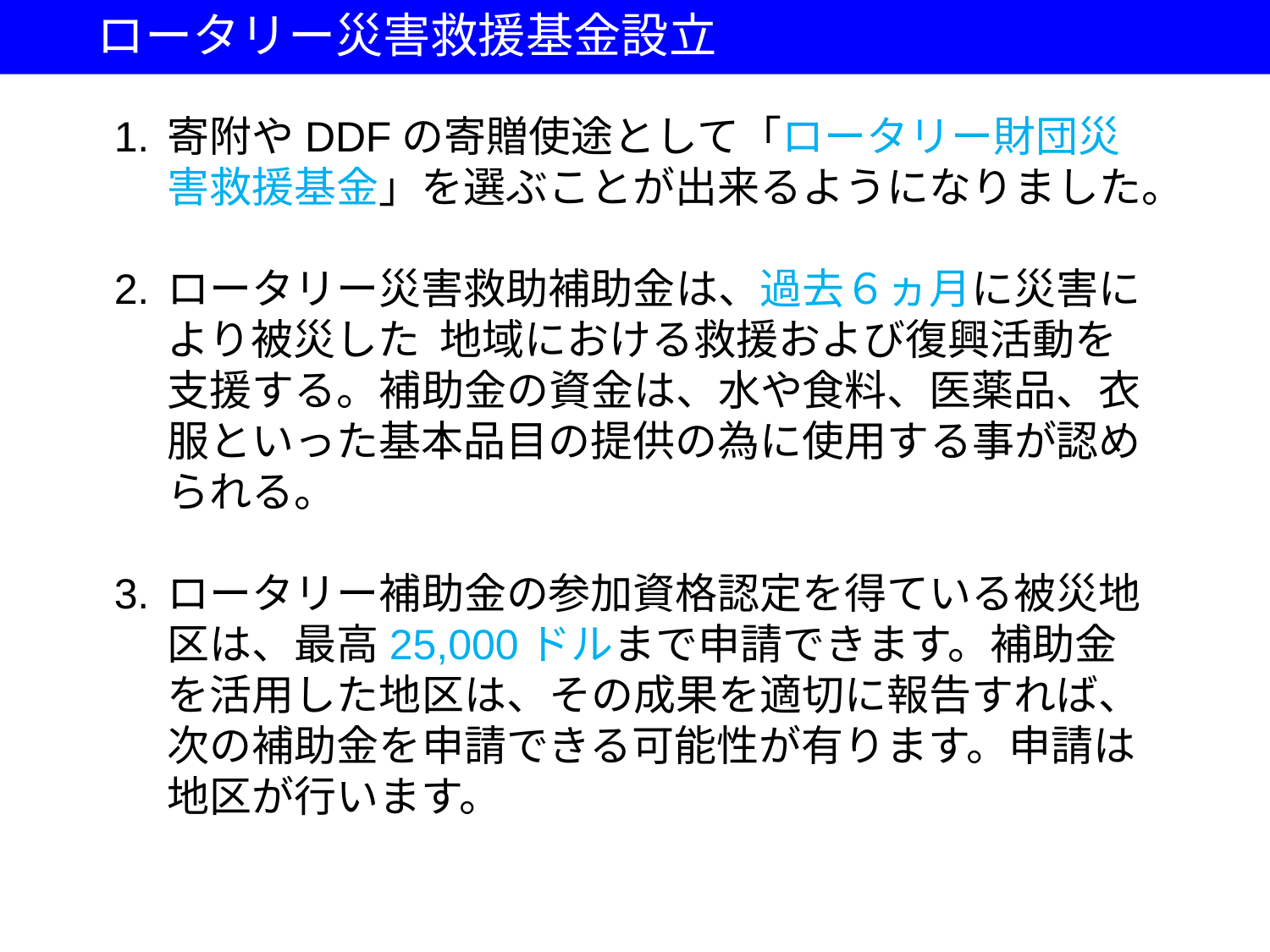

# ロータリー災害救援基金設立
寄附やDDFの寄贈使途として「ロータリー財団災害救援基金」を選ぶことが出来るようになりました。

ロータリー災害救助補助金は、過去６ヵ月に災害により被災した  地域における救援および復興活動を支援する。補助金の資金は、水や食料、医薬品、衣服といった基本品目の提供の為に使用する事が認められる。

ロータリー補助金の参加資格認定を得ている被災地区は、最高25,000ドルまで申請できます。補助金を活用した地区は、その成果を適切に報告すれば、次の補助金を申請できる可能性が有ります。申請は地区が行います。